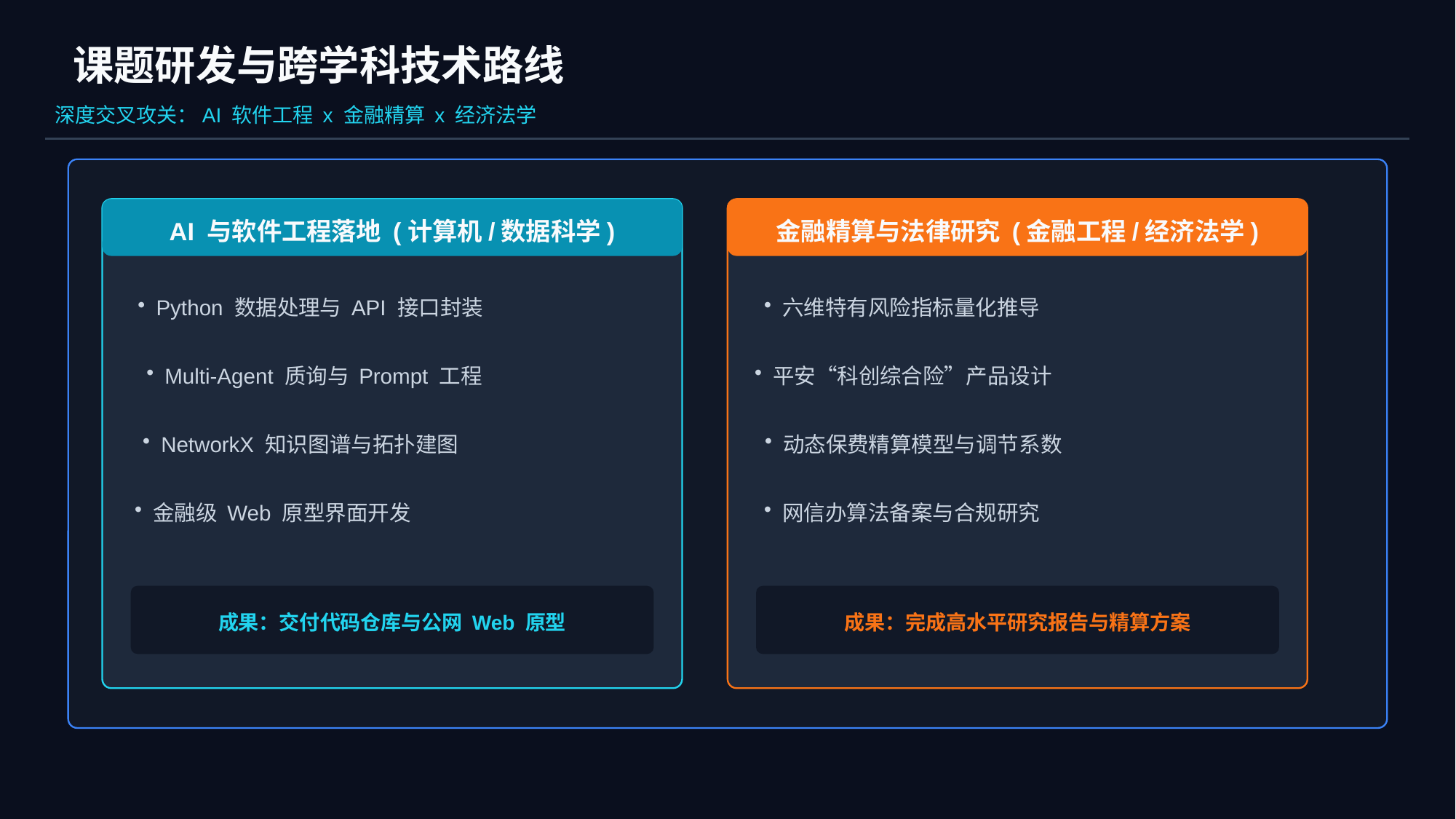

课题研发与跨学科技术路线
深度交叉攻关：AI 软件工程 x 金融精算 x 经济法学

AI 与软件工程落地 (计算机/数据科学)
金融精算与法律研究 (金融工程/经济法学)
Python 数据处理与 API 接口封装
六维特有风险指标量化推导
Multi-Agent 质询与 Prompt 工程
平安“科创综合险”产品设计
NetworkX 知识图谱与拓扑建图
动态保费精算模型与调节系数
金融级 Web 原型界面开发
网信办算法备案与合规研究

成果：交付代码仓库与公网 Web 原型
成果：完成高水平研究报告与精算方案